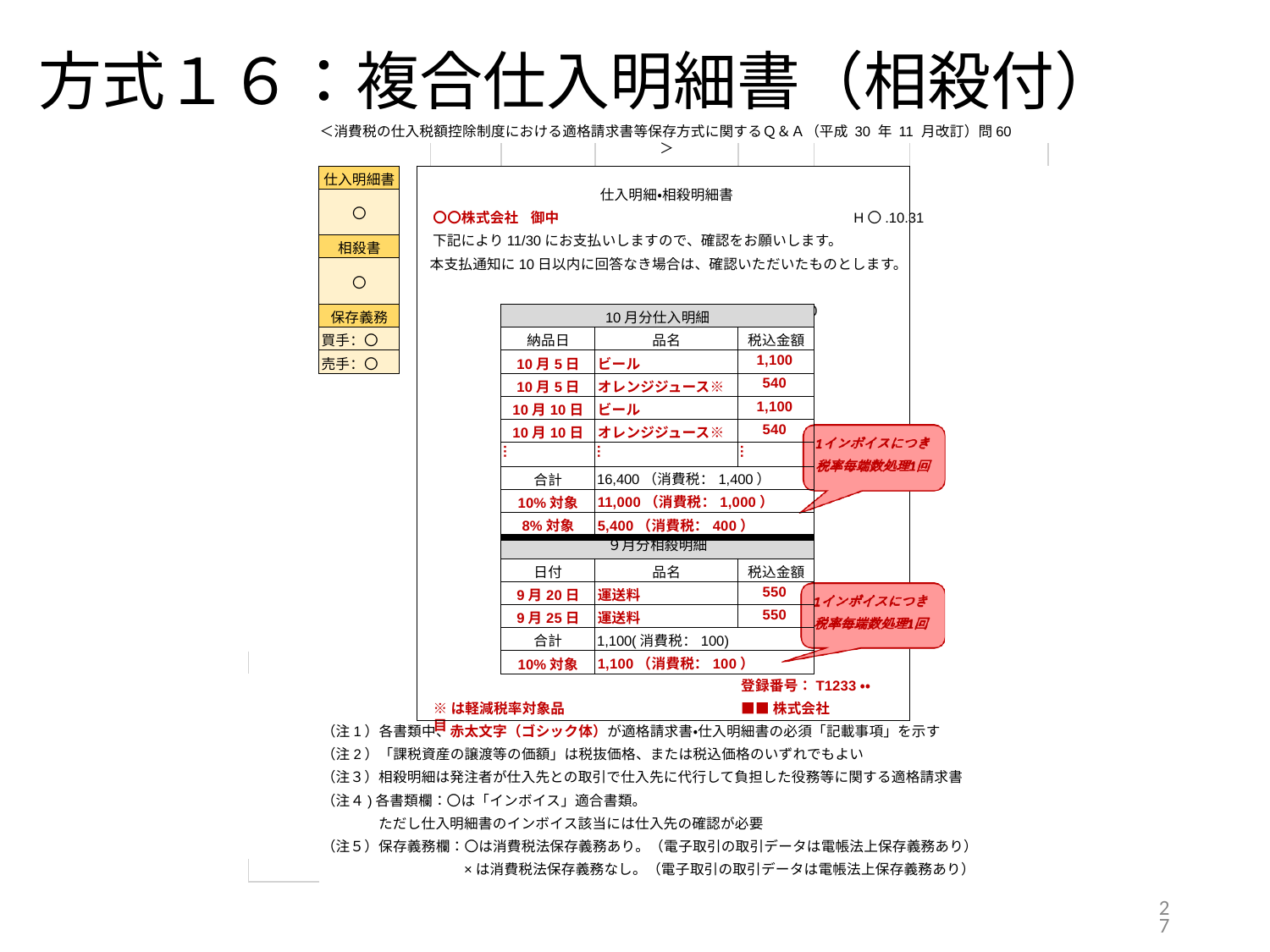

# 方式１６：複合仕入明細書（相殺付）
＜消費税の仕入税額控除制度における適格請求書等保存方式に関するＱ＆Ａ（平成 30 年 11 月改訂）問60＞

仕入明細・相殺明細書
〇〇株式会社   御中	H〇.10.31
下記により11/30にお支払いしますので、確認をお願いします。
本支払通知に10日以内に回答なき場合は、確認いただいたものとします。

10月分支払金額：15,300(税込) 消費税：1,300

| 仕入明細書 |
| --- |
| 〇 |
| 相殺書 |
| 〇 |
| 保存義務 |
| 買手：〇 |
| 売手：〇 |

| 10月分仕入明細 |  |  |
| --- | --- | --- |
| 納品日 | 品名 | 税込金額 |
| 10月5日 | ビール | 1,100 |
| 10月5日 | オレンジジュース※ | 540 |
| 10月10日 | ビール | 1,100 |
| 10月10日 | オレンジジュース※ | 540 |
| … | … | … |
| 合計 | 16,400（消費税：1,400） |  |
| 10%対象 | 11,000（消費税：1,000） |  |
| 8%対象 | 5,400（消費税：400） |  |
| ９月分相殺明細 |  |  |
| 日付 | 品名 | 税込金額 |
| 9月20日 | 運送料 | 550 |
| 9月25日 | 運送料 | 550 |
| 合計 | 1,100(消費税：100) |  |
| 10%対象 | 1,100（消費税：100） |  |

登録番号：T1233・・
■■株式会社
※は軽減税率対象品目
（注1）各書類中、赤太文字（ゴシック体）が適格請求書・仕入明細書の必須「記載事項」を示す
（注2）「課税資産の譲渡等の価額」は税抜価格、または税込価格のいずれでもよい
（注３）相殺明細は発注者が仕入先との取引で仕入先に代行して負担した役務等に関する適格請求書
（注４)各書類欄：〇は「インボイス」適合書類。
ただし仕入明細書のインボイス該当には仕入先の確認が必要
（注５）保存義務欄：〇は消費税法保存義務あり。（電子取引の取引データは電帳法上保存義務あり）
×は消費税法保存義務なし。（電子取引の取引データは電帳法上保存義務あり）

27